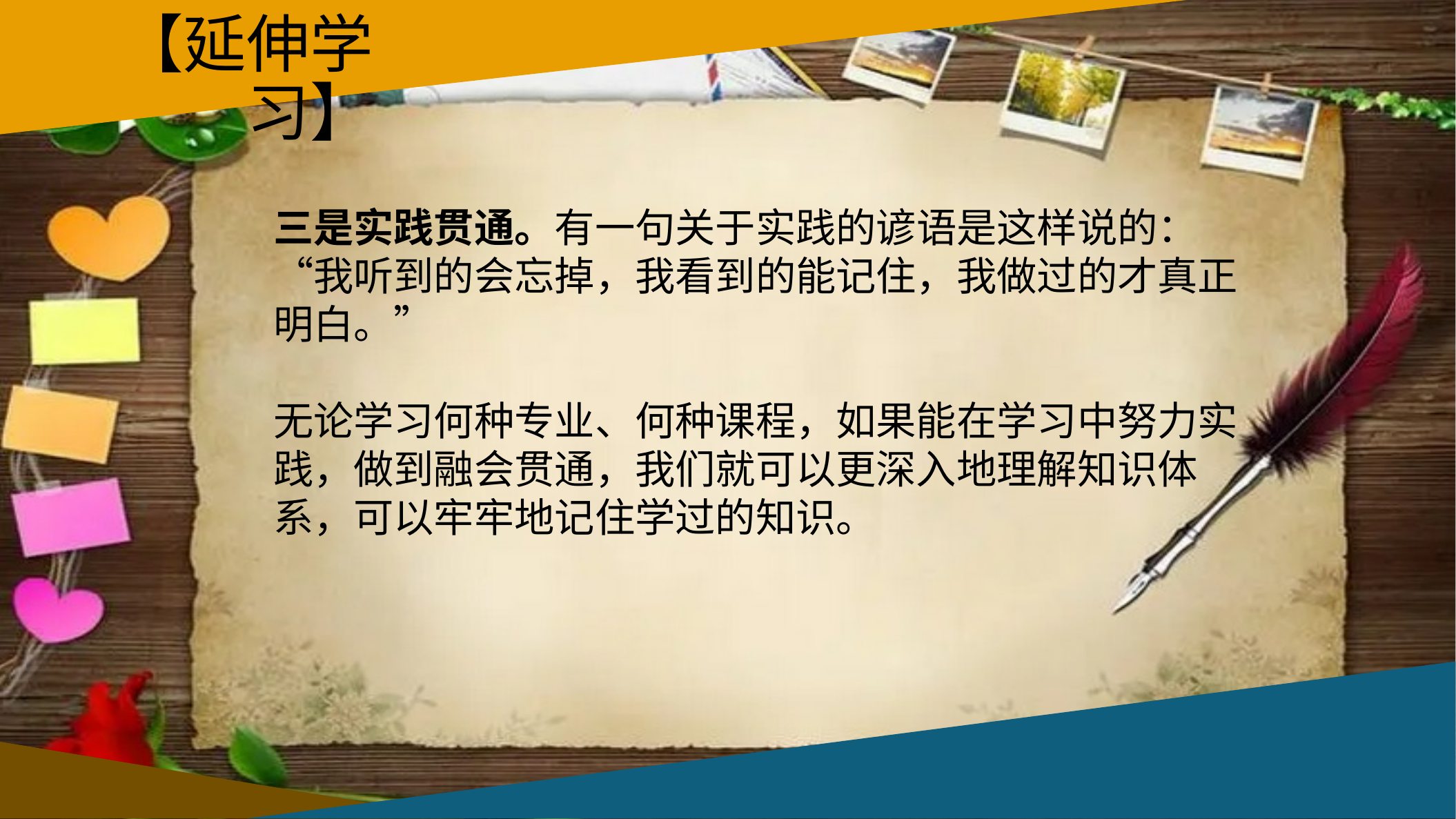

# 【延伸学习】
三是实践贯通。有一句关于实践的谚语是这样说的：“我听到的会忘掉，我看到的能记住，我做过的才真正明白。”

无论学习何种专业、何种课程，如果能在学习中努力实践，做到融会贯通，我们就可以更深入地理解知识体系，可以牢牢地记住学过的知识。